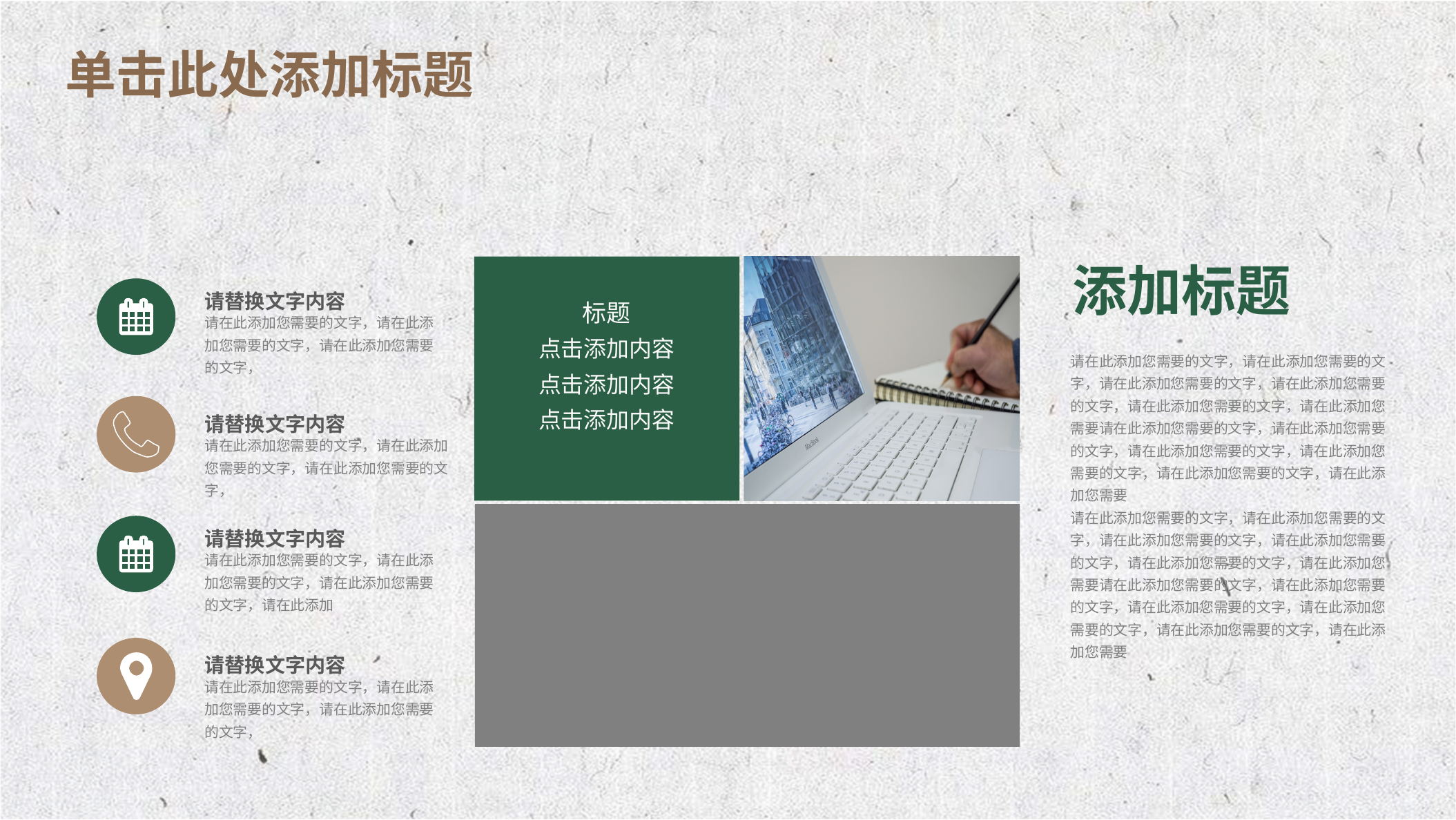

播放延迟符 可删除
添加标题
标题
点击添加内容
点击添加内容
点击添加内容

请替换文字内容
请在此添加您需要的文字，请在此添加您需要的文字，请在此添加您需要的文字，

请在此添加您需要的文字，请在此添加您需要的文字，请在此添加您需要的文字，请在此添加您需要的文字，请在此添加您需要的文字，请在此添加您需要请在此添加您需要的文字，请在此添加您需要的文字，请在此添加您需要的文字，请在此添加您需要的文字，请在此添加您需要的文字，请在此添加您需要
请在此添加您需要的文字，请在此添加您需要的文字，请在此添加您需要的文字，请在此添加您需要的文字，请在此添加您需要的文字，请在此添加您需要请在此添加您需要的文字，请在此添加您需要的文字，请在此添加您需要的文字，请在此添加您需要的文字，请在此添加您需要的文字，请在此添加您需要

请替换文字内容
请在此添加您需要的文字，请在此添加您需要的文字，请在此添加您需要的文字，
请替换文字内容
请在此添加您需要的文字，请在此添加您需要的文字，请在此添加您需要的文字，请在此添加

请替换文字内容
请在此添加您需要的文字，请在此添加您需要的文字，请在此添加您需要的文字，